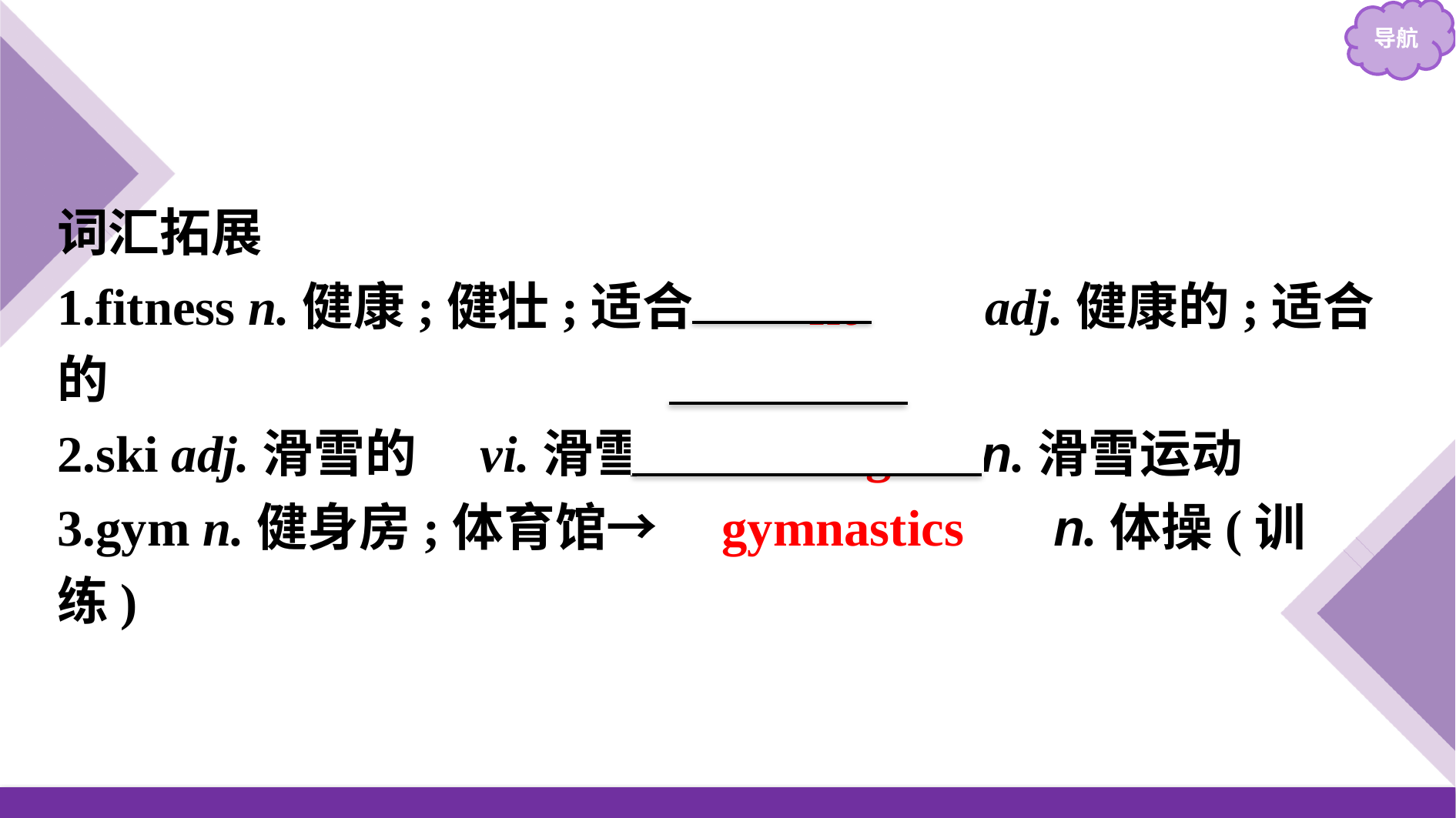

词汇拓展
1.fitness n.健康;健壮;适合→　fit　　adj.健康的;适合的
2.ski adj.滑雪的　vi.滑雪→　skiing　 n.滑雪运动
3.gym n.健身房;体育馆→　gymnastics　 n.体操(训练)